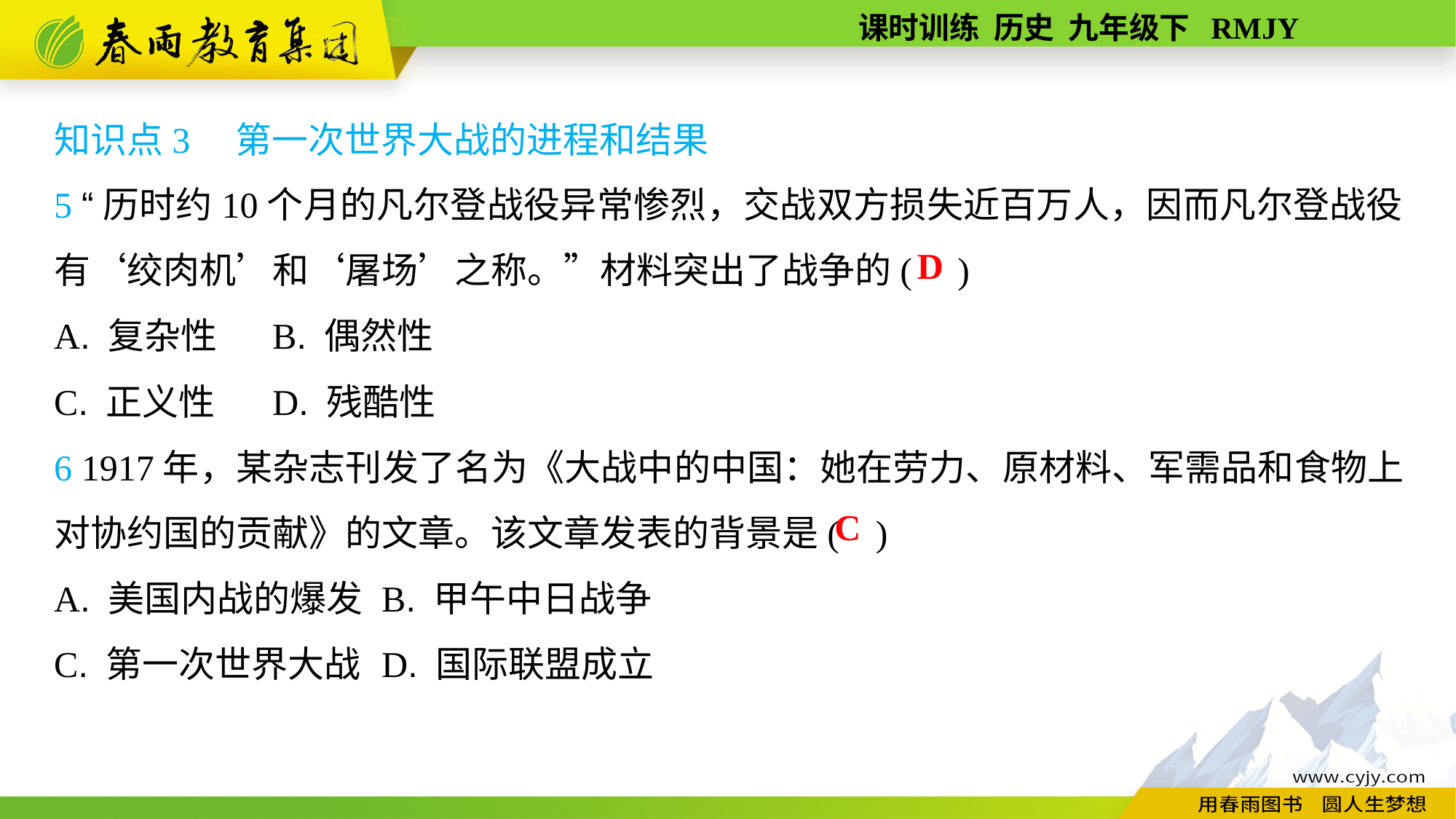

知识点3　第一次世界大战的进程和结果
5 “历时约10个月的凡尔登战役异常惨烈，交战双方损失近百万人，因而凡尔登战役有‘绞肉机’和‘屠场’之称。”材料突出了战争的(     )
A. 复杂性	B. 偶然性
C. 正义性	D. 残酷性
6 1917年，某杂志刊发了名为《大战中的中国：她在劳力、原材料、军需品和食物上对协约国的贡献》的文章。该文章发表的背景是(    )
A. 美国内战的爆发	B. 甲午中日战争
C. 第一次世界大战	D. 国际联盟成立
D
C